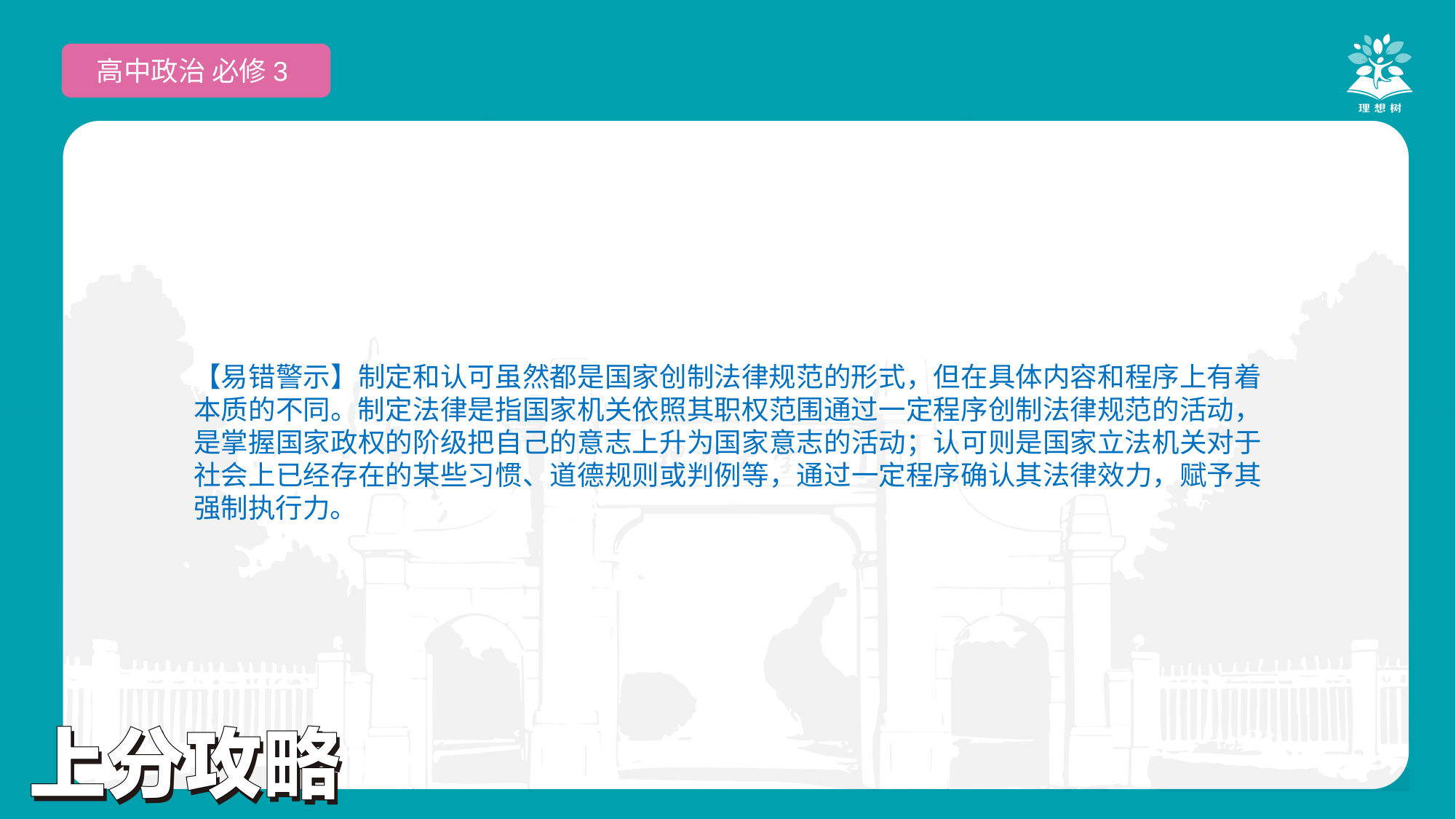

高中政治 必修3
【易错警示】制定和认可虽然都是国家创制法律规范的形式，但在具体内容和程序上有着本质的不同。制定法律是指国家机关依照其职权范围通过一定程序创制法律规范的活动，是掌握国家政权的阶级把自己的意志上升为国家意志的活动；认可则是国家立法机关对于社会上已经存在的某些习惯、道德规则或判例等，通过一定程序确认其法律效力，赋予其强制执行力。